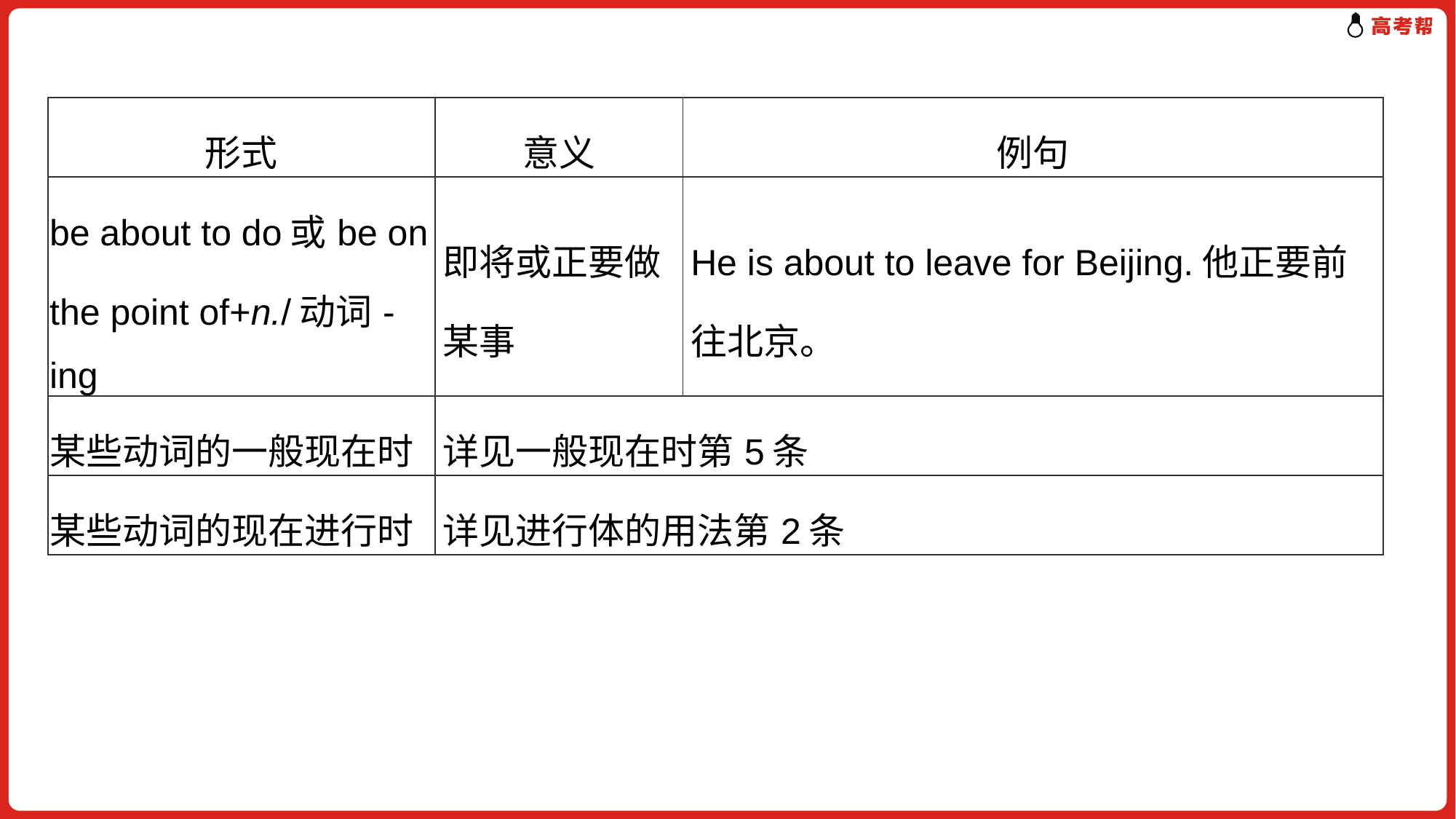

| 形式 | 意义 | 例句 |
| --- | --- | --- |
| be about to do或be on the point of+n./动词-ing | 即将或正要做某事 | He is about to leave for Beijing.他正要前往北京。 |
| 某些动词的一般现在时 | 详见一般现在时第5条 |  |
| 某些动词的现在进行时 | 详见进行体的用法第2条 |  |